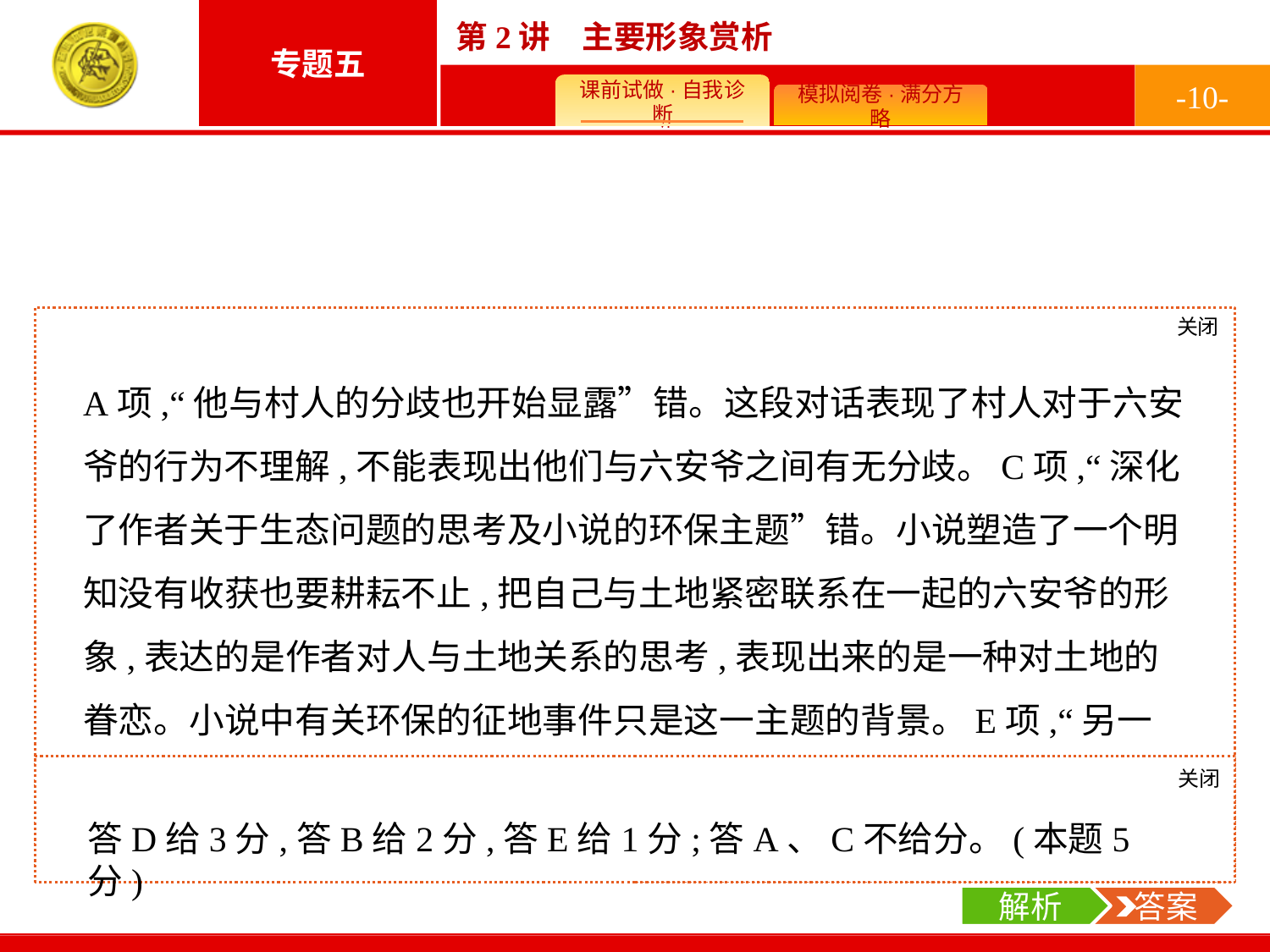

-10-
关闭

解析

A项,“他与村人的分歧也开始显露”错。这段对话表现了村人对于六安爷的行为不理解,不能表现出他们与六安爷之间有无分歧。C项,“深化了作者关于生态问题的思考及小说的环保主题”错。小说塑造了一个明知没有收获也要耕耘不止,把自己与土地紧密联系在一起的六安爷的形象,表达的是作者对人与土地关系的思考,表现出来的是一种对土地的眷恋。小说中有关环保的征地事件只是这一主题的背景。E项,“另一方面也难免思想保守、无法与时俱进”错。文中六安爷坚持锄地,表现的是他与土地的紧密联系,说他“思想保守、无法与时俱进”无根据。
E.综合全文来看,六安爷的“平静固执”,说明他作为一个老人,一方面已经饱经沧桑,看透世事变迁,另一方面也难免思想保守、无法与时俱进。

关闭
解析
  答案

答D给3分,答B给2分,答E给1分;答A、C不给分。(本题5分)
解析
  答案